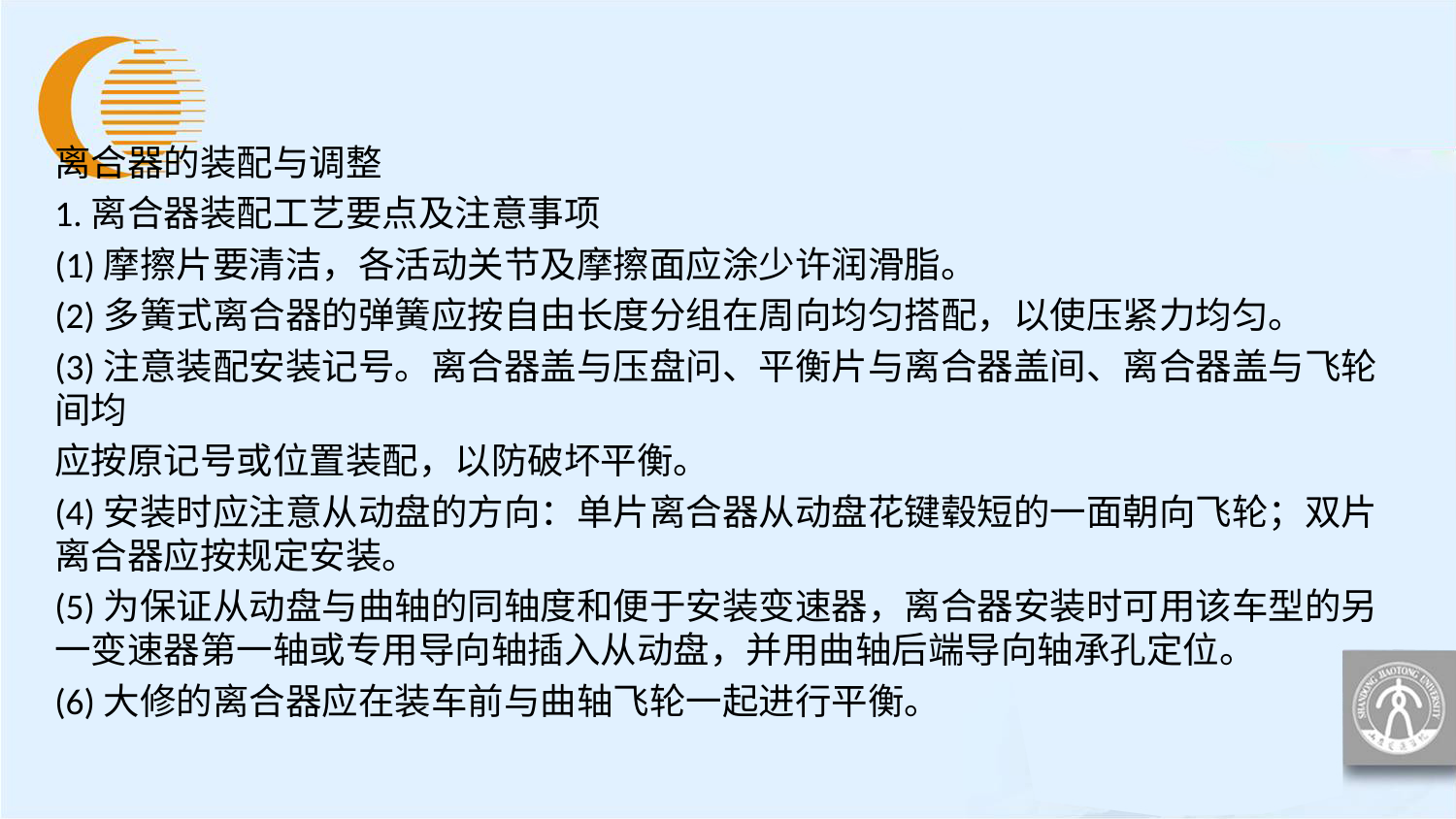

离合器的装配与调整
1.离合器装配工艺要点及注意事项
(1)摩擦片要清洁，各活动关节及摩擦面应涂少许润滑脂。
(2)多簧式离合器的弹簧应按自由长度分组在周向均匀搭配，以使压紧力均匀。
(3)注意装配安装记号。离合器盖与压盘问、平衡片与离合器盖间、离合器盖与飞轮间均
应按原记号或位置装配，以防破坏平衡。
(4)安装时应注意从动盘的方向：单片离合器从动盘花键毂短的一面朝向飞轮；双片离合器应按规定安装。
(5)为保证从动盘与曲轴的同轴度和便于安装变速器，离合器安装时可用该车型的另一变速器第一轴或专用导向轴插入从动盘，并用曲轴后端导向轴承孔定位。
(6)大修的离合器应在装车前与曲轴飞轮一起进行平衡。